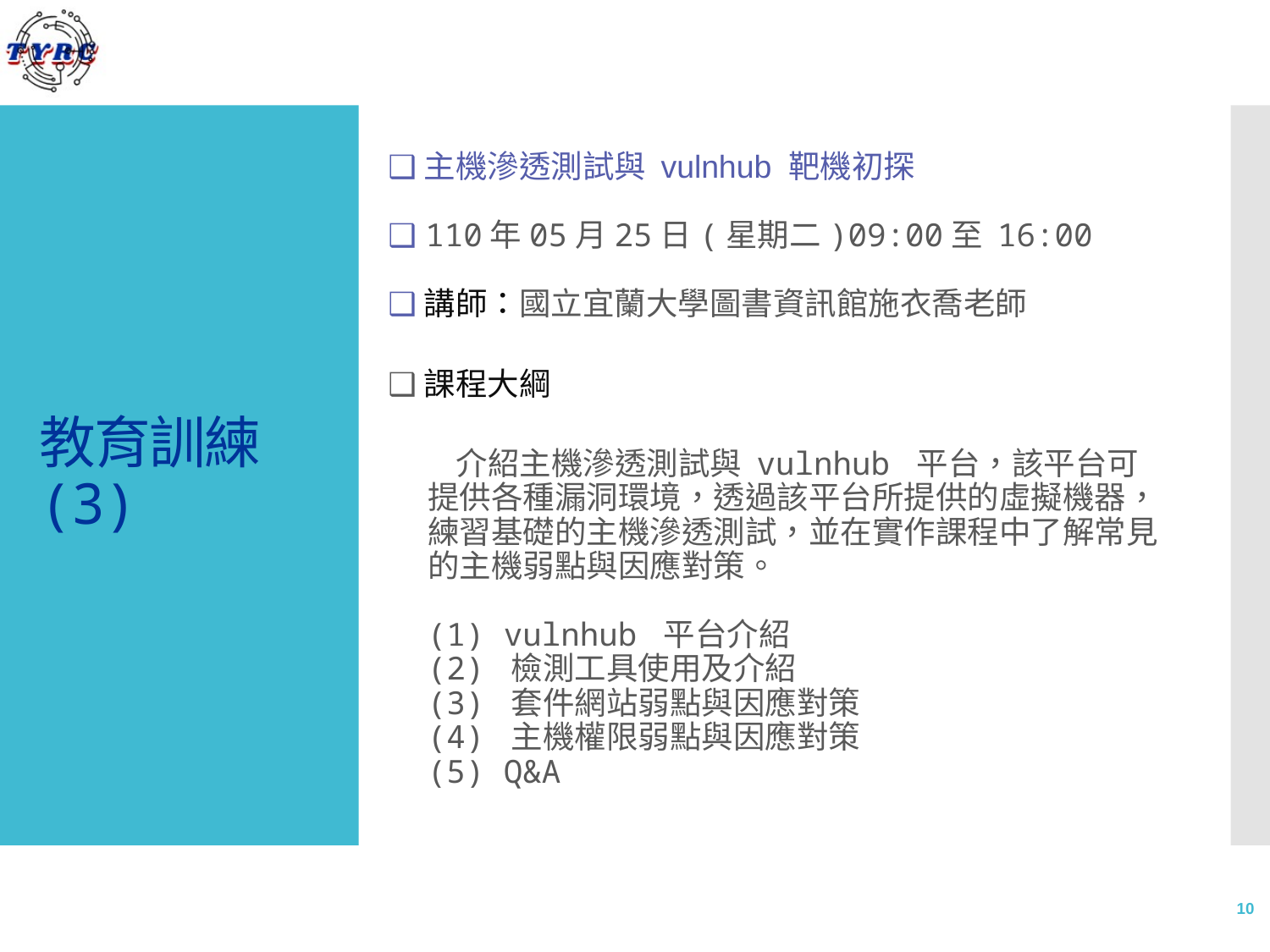

❑主機滲透測試與 vulnhub 靶機初探

❑ 110年05月25日(星期二)09:00至 16:00
❑講師：國立宜蘭大學圖書資訊館施衣喬老師

❑課程大綱
    　介紹主機滲透測試與 vulnhub 平台，該平台可提供各種漏洞環境，透過該平台所提供的虛擬機器，練習基礎的主機滲透測試，並在實作課程中了解常見的主機弱點與因應對策。
　(1) vulnhub 平台介紹
　(2) 檢測工具使用及介紹
　(3) 套件網站弱點與因應對策
　(4) 主機權限弱點與因應對策
　(5) Q&A
# 教育訓練(3)
10